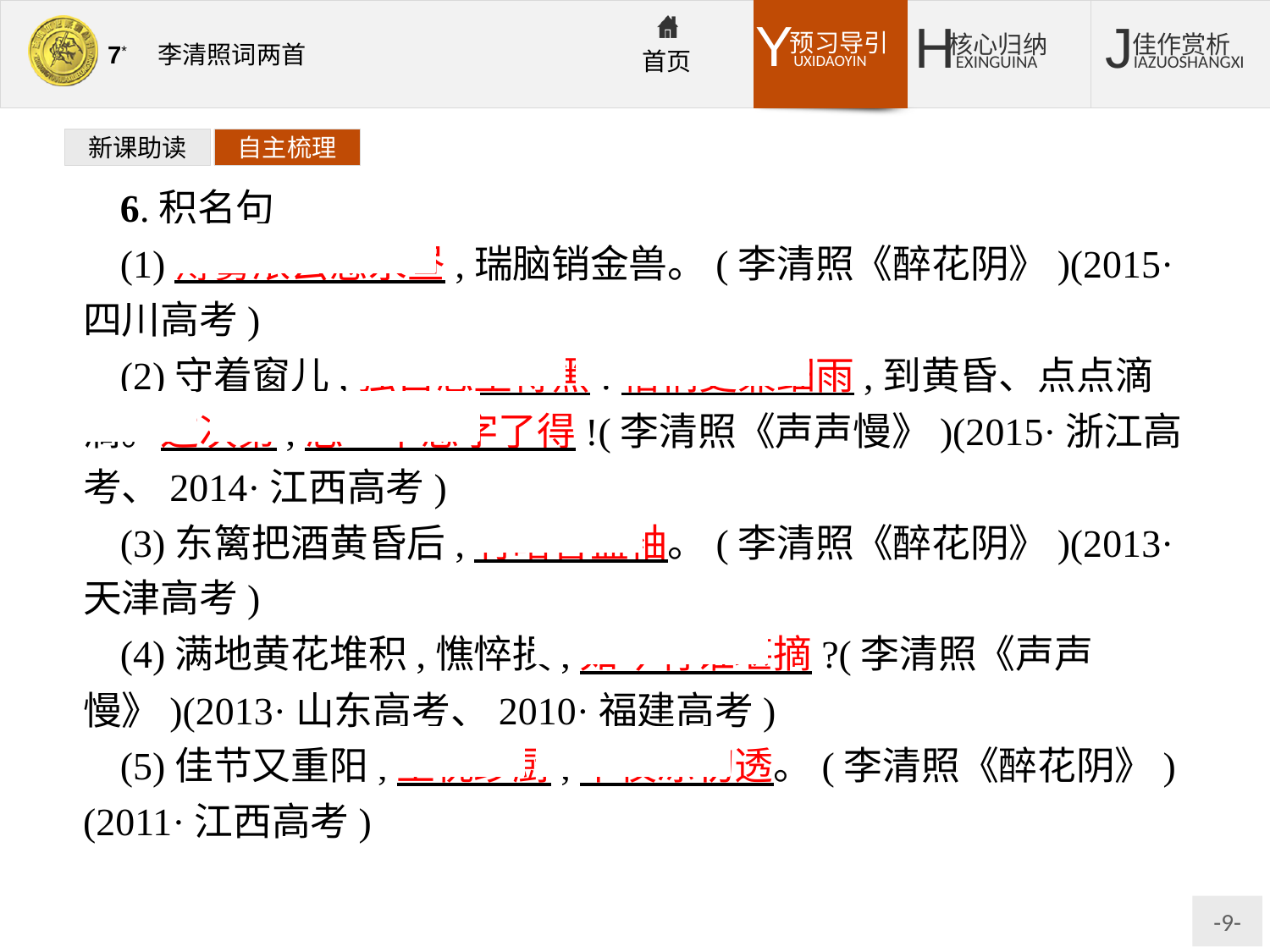

新课助读
自主梳理
6.积名句
(1)薄雾浓云愁永昼,瑞脑销金兽。(李清照《醉花阴》)(2015·四川高考)
(2)守着窗儿,独自怎生得黑!梧桐更兼细雨,到黄昏、点点滴滴。这次第,怎一个愁字了得!(李清照《声声慢》)(2015·浙江高考、2014·江西高考)
(3)东篱把酒黄昏后,有暗香盈袖。(李清照《醉花阴》)(2013·天津高考)
(4)满地黄花堆积,憔悴损,如今有谁堪摘?(李清照《声声慢》)(2013·山东高考、2010·福建高考)
(5)佳节又重阳,玉枕纱厨,半夜凉初透。(李清照《醉花阴》)(2011·江西高考)